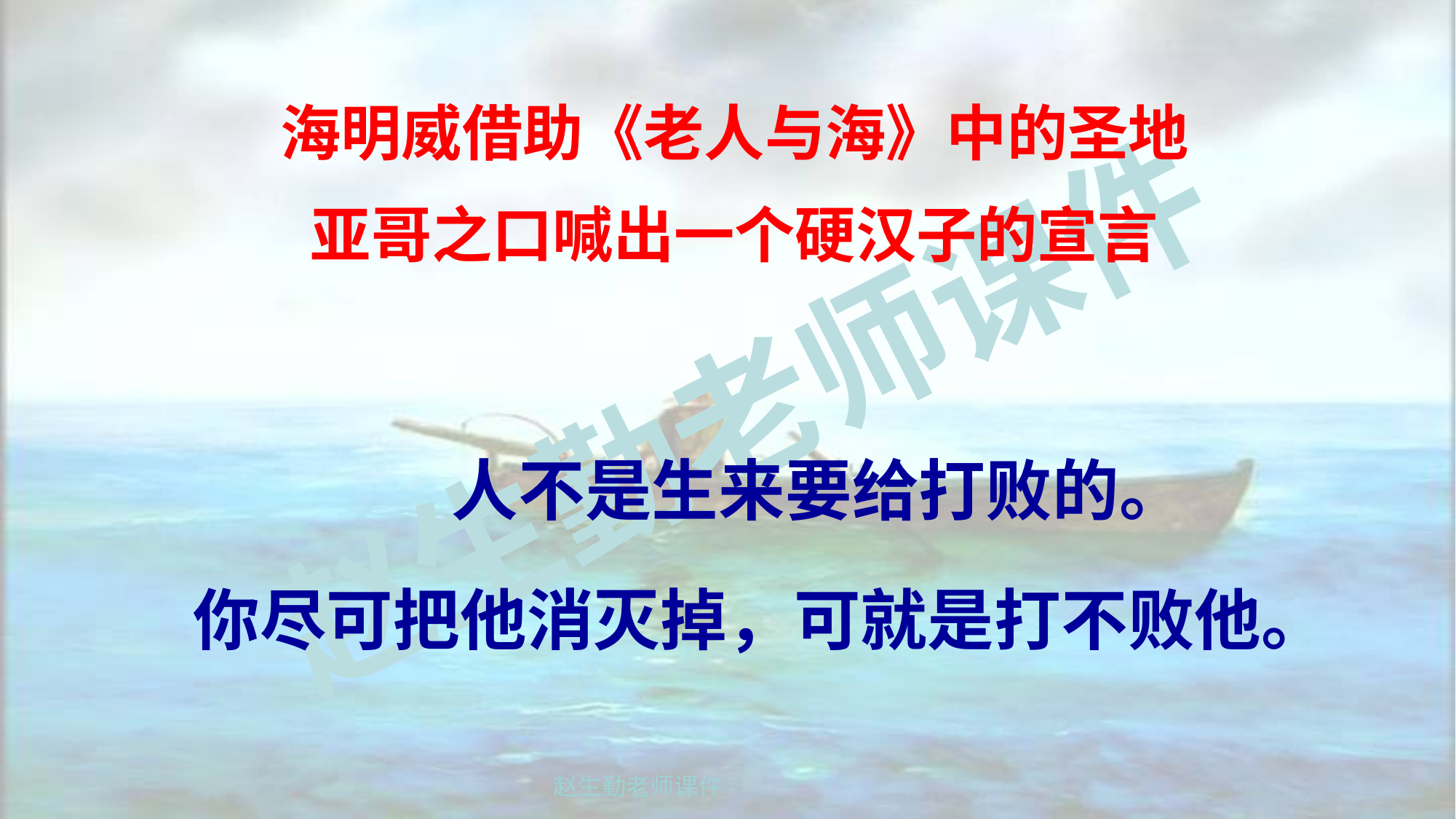

海明威借助《老人与海》中的圣地亚哥之口喊出一个硬汉子的宣言

       人不是生来要给打败的。
你尽可把他消灭掉，可就是打不败他。
赵生勤老师课件